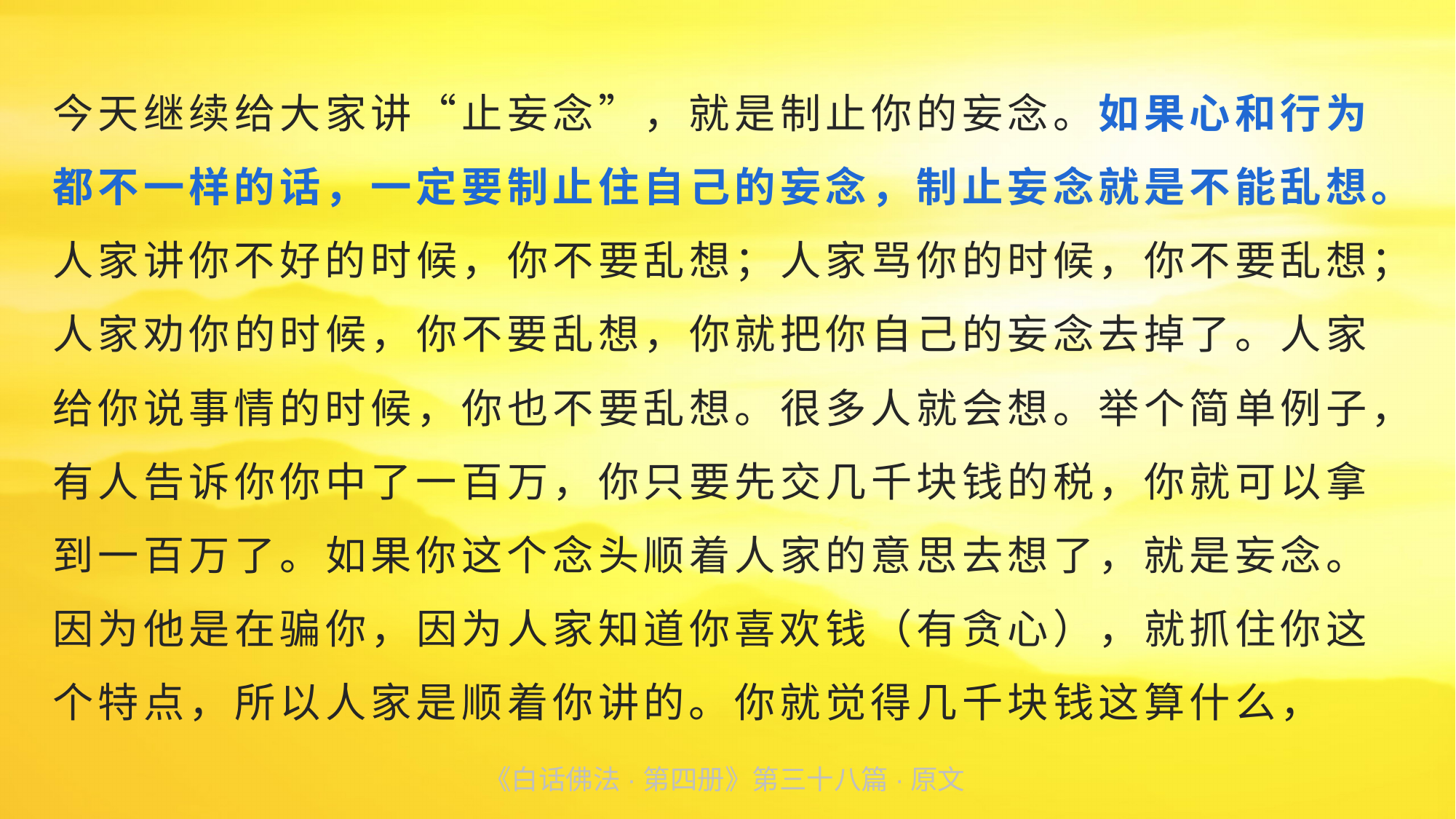

今天继续给大家讲“止妄念”，就是制止你的妄念。如果心和行为都不一样的话，一定要制止住自己的妄念，制止妄念就是不能乱想。人家讲你不好的时候，你不要乱想；人家骂你的时候，你不要乱想；人家劝你的时候，你不要乱想，你就把你自己的妄念去掉了。人家给你说事情的时候，你也不要乱想。很多人就会想。举个简单例子，有人告诉你你中了一百万，你只要先交几千块钱的税，你就可以拿到一百万了。如果你这个念头顺着人家的意思去想了，就是妄念。因为他是在骗你，因为人家知道你喜欢钱（有贪心），就抓住你这个特点，所以人家是顺着你讲的。你就觉得几千块钱这算什么，
《白话佛法·第四册》第三十八篇·原文